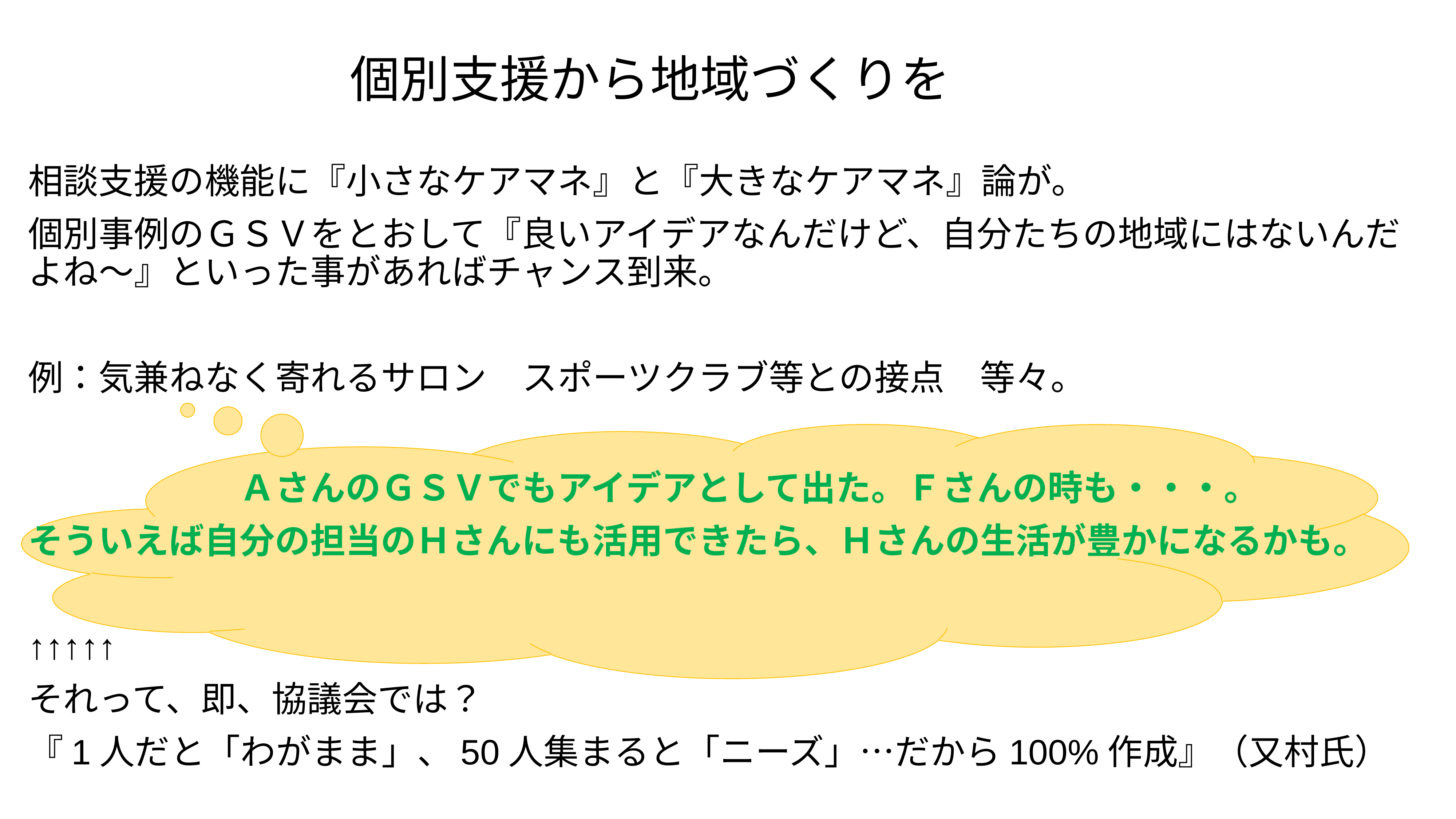

# 個別支援から地域づくりを
相談支援の機能に『小さなケアマネ』と『大きなケアマネ』論が。
個別事例のＧＳＶをとおして『良いアイデアなんだけど、自分たちの地域にはないんだよね～』といった事があればチャンス到来。

例：気兼ねなく寄れるサロン　スポーツクラブ等との接点　等々。

　　　　　　ＡさんのＧＳＶでもアイデアとして出た。Ｆさんの時も・・・。
そういえば自分の担当のＨさんにも活用できたら、Ｈさんの生活が豊かになるかも。

↑↑↑↑↑
それって、即、協議会では？
『1人だと「わがまま」、50人集まると「ニーズ」…だから100%作成』（又村氏）